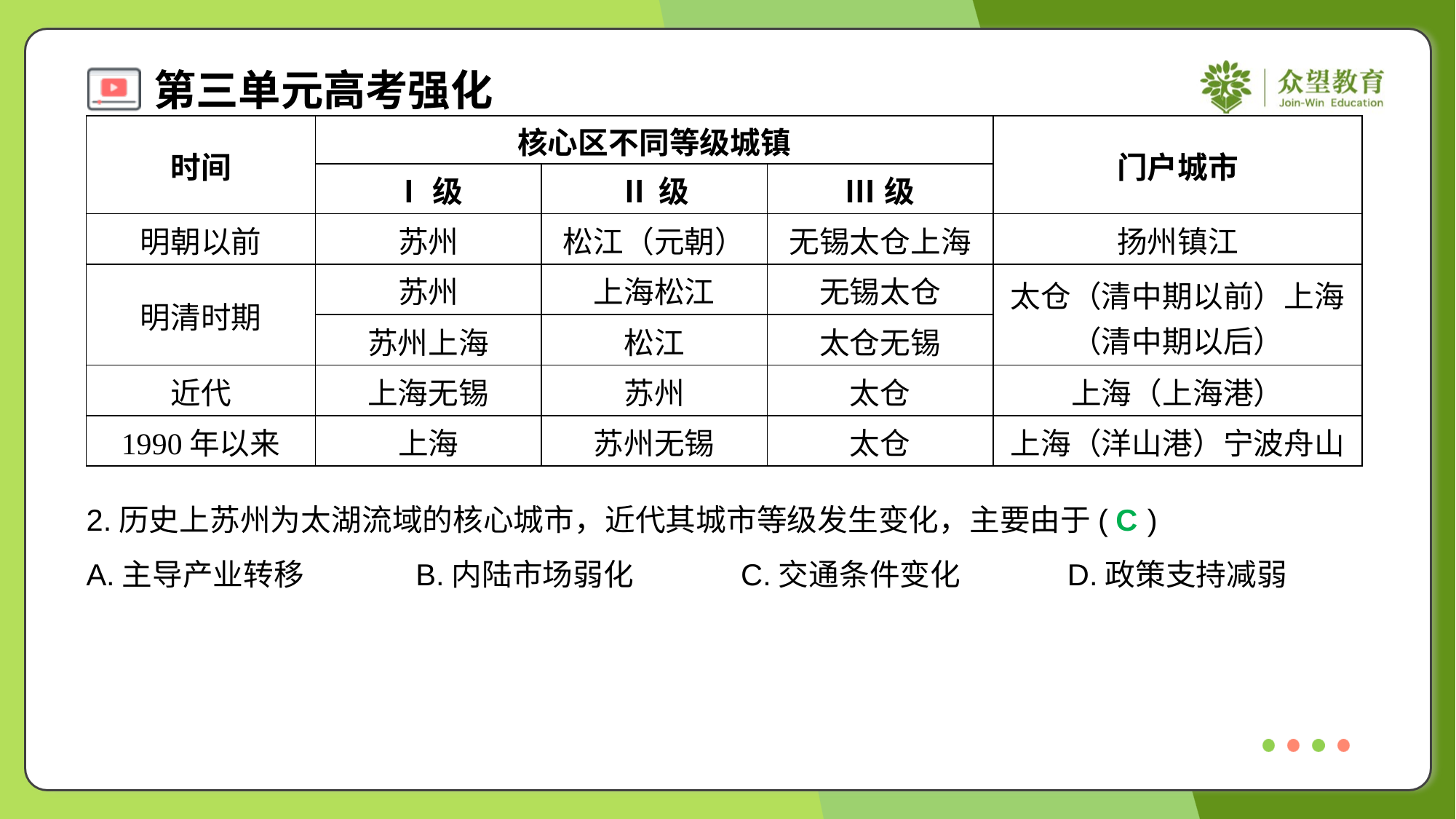

| 时间 | 核心区不同等级城镇 |  |  | 门户城市 |
| --- | --- | --- | --- | --- |
|  | Ⅰ级 | Ⅱ级 | Ⅲ级 |  |
| 明朝以前 | 苏州 | 松江（元朝） | 无锡太仓上海 | 扬州镇江 |
| 明清时期 | 苏州 | 上海松江 | 无锡太仓 | 太仓（清中期以前）上海 （清中期以后） |
|  | 苏州上海 | 松江 | 太仓无锡 |  |
| 近代 | 上海无锡 | 苏州 | 太仓 | 上海（上海港） |
| 1990年以来 | 上海 | 苏州无锡 | 太仓 | 上海（洋山港）宁波舟山 |
2.历史上苏州为太湖流域的核心城市，近代其城市等级发生变化，主要由于(     )
C
A.主导产业转移	B.内陆市场弱化	C.交通条件变化	D.政策支持减弱